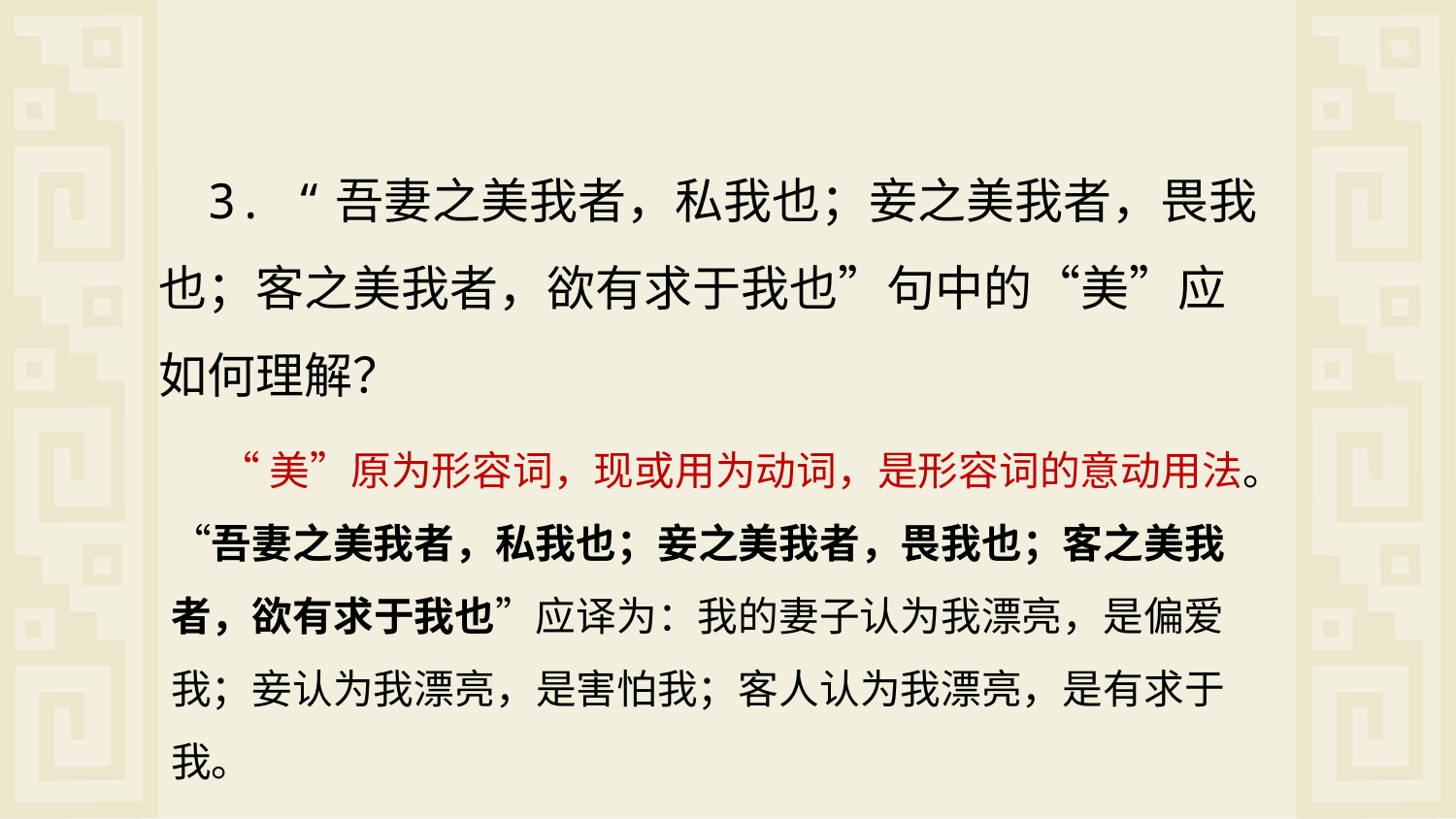

3. “吾妻之美我者，私我也；妾之美我者，畏我也；客之美我者，欲有求于我也”句中的“美”应如何理解？
“美”原为形容词，现或用为动词，是形容词的意动用法。“吾妻之美我者，私我也；妾之美我者，畏我也；客之美我者，欲有求于我也”应译为：我的妻子认为我漂亮，是偏爱我；妾认为我漂亮，是害怕我；客人认为我漂亮，是有求于我。